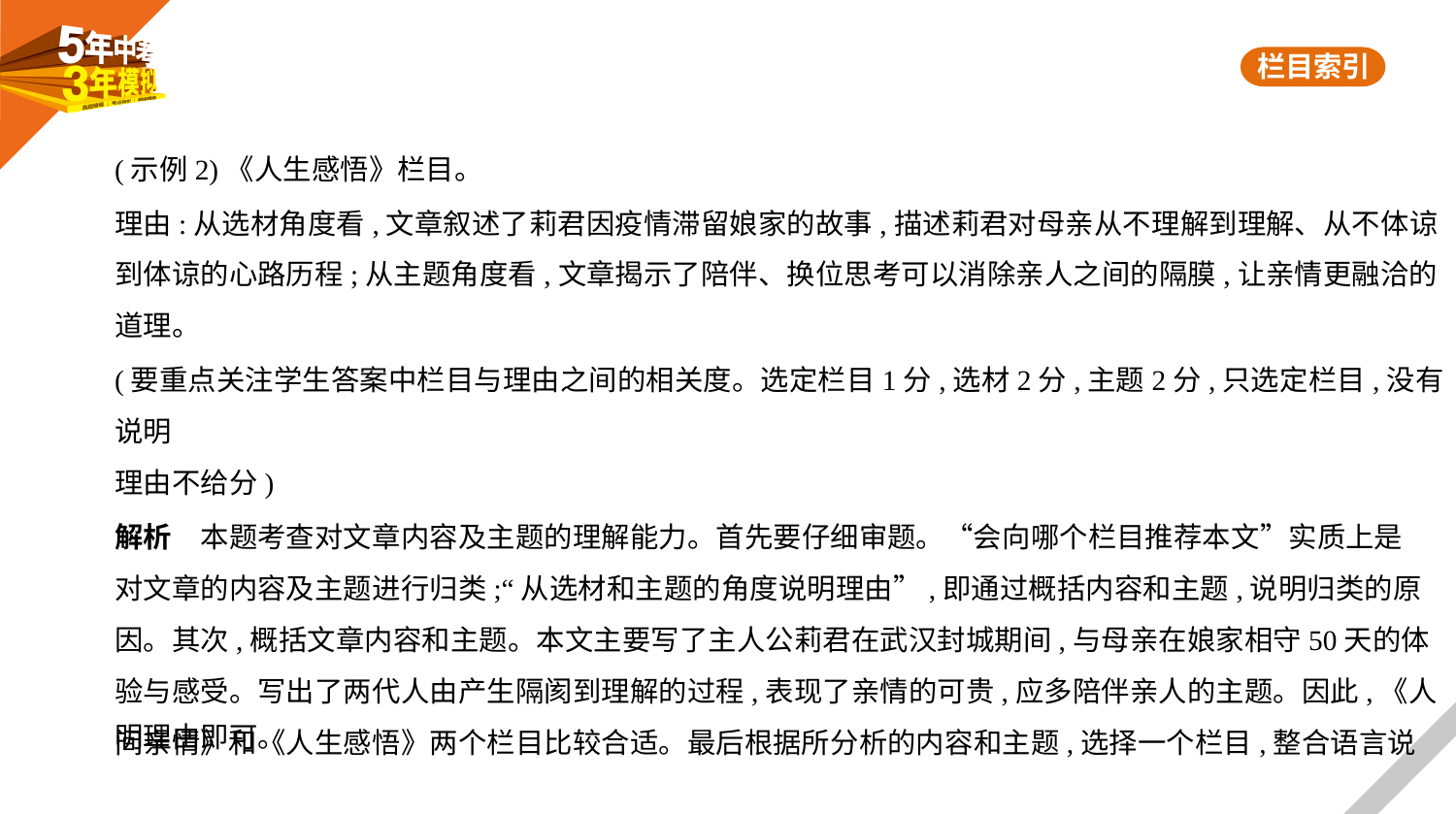

(示例2)《人生感悟》栏目。
理由:从选材角度看,文章叙述了莉君因疫情滞留娘家的故事,描述莉君对母亲从不理解到理解、从不体谅
到体谅的心路历程;从主题角度看,文章揭示了陪伴、换位思考可以消除亲人之间的隔膜,让亲情更融洽的
道理。
(要重点关注学生答案中栏目与理由之间的相关度。选定栏目1分,选材2分,主题2分,只选定栏目,没有说明
理由不给分)
解析　本题考查对文章内容及主题的理解能力。首先要仔细审题。“会向哪个栏目推荐本文”实质上是
对文章的内容及主题进行归类;“从选材和主题的角度说明理由”,即通过概括内容和主题,说明归类的原
因。其次,概括文章内容和主题。本文主要写了主人公莉君在武汉封城期间,与母亲在娘家相守50天的体
验与感受。写出了两代人由产生隔阂到理解的过程,表现了亲情的可贵,应多陪伴亲人的主题。因此,《人
间亲情》和《人生感悟》两个栏目比较合适。最后根据所分析的内容和主题,选择一个栏目,整合语言说
明理由即可。